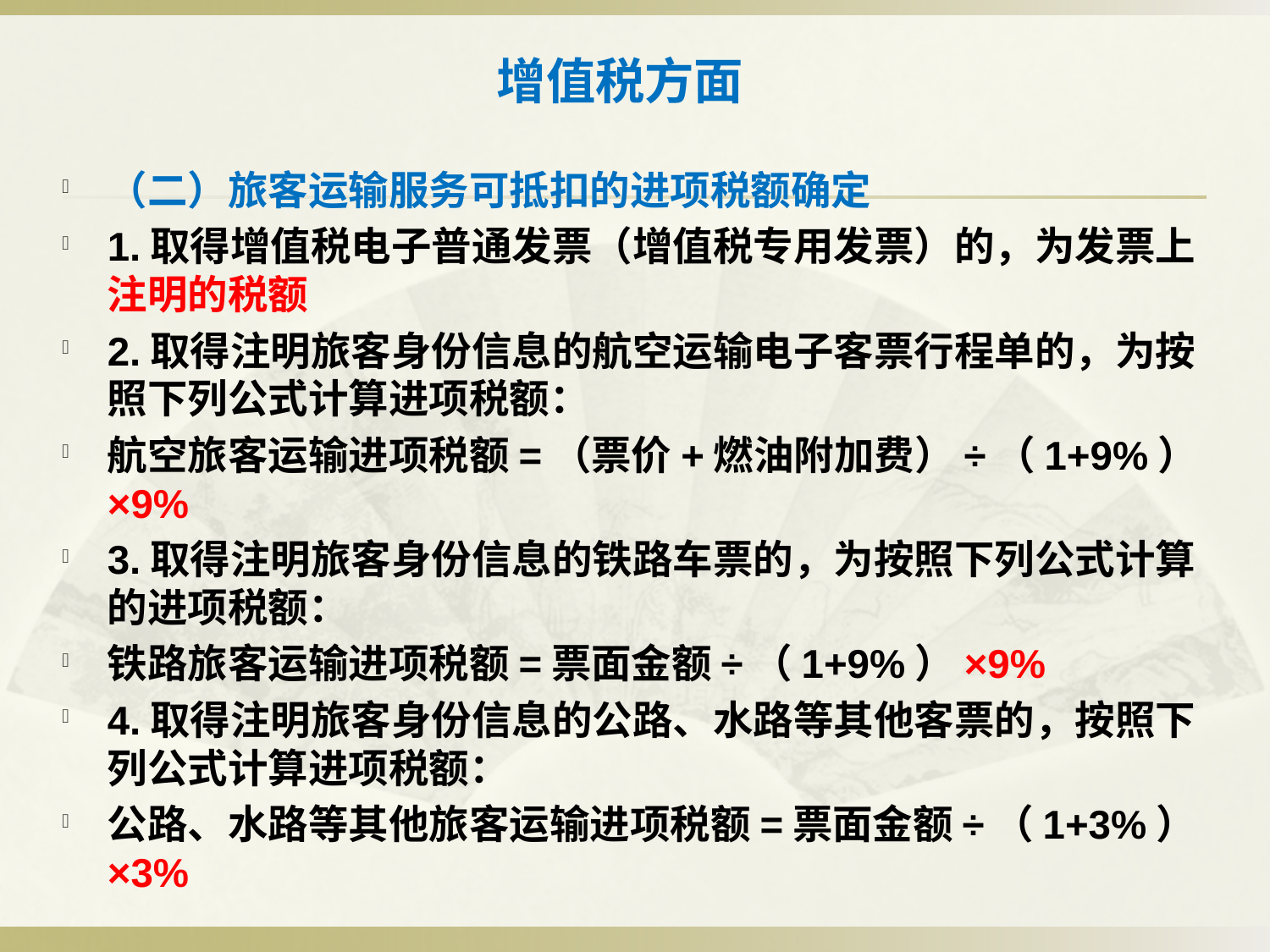

# 增值税方面
（二）旅客运输服务可抵扣的进项税额确定
1.取得增值税电子普通发票（增值税专用发票）的，为发票上注明的税额
2.取得注明旅客身份信息的航空运输电子客票行程单的，为按照下列公式计算进项税额：
航空旅客运输进项税额=（票价+燃油附加费）÷（1+9%）×9%
3.取得注明旅客身份信息的铁路车票的，为按照下列公式计算的进项税额：
铁路旅客运输进项税额=票面金额÷（1+9%）×9%
4.取得注明旅客身份信息的公路、水路等其他客票的，按照下列公式计算进项税额：
公路、水路等其他旅客运输进项税额=票面金额÷（1+3%）×3%